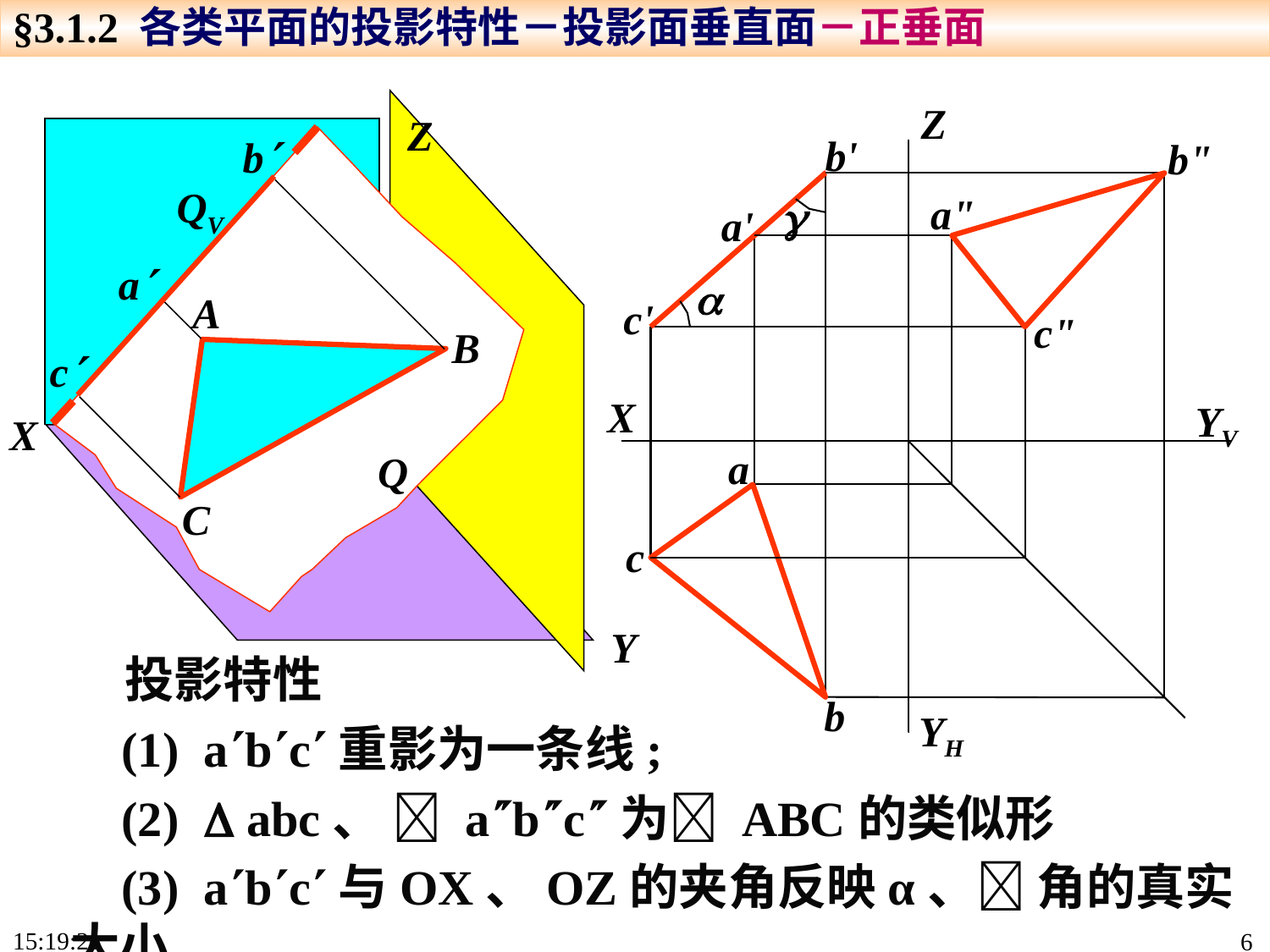

§3.1.2 各类平面的投影特性－投影面垂直面－正垂面
Z
b'

a"
γ
a'
α
c'
c"
a
c
b
b"
X
YV
YH
Z

X

Y
b′

a′

B
c′

C
A

QV

Q
        投影特性
        (1)  a′b′c′重影为一条线;
        (2)  Δ abc、 Δ a″b″c″为Δ ABC的类似形
        (3)  a′b′c′与OX、OZ的夹角反映α、γ 角的真实大小
15:19:21
6